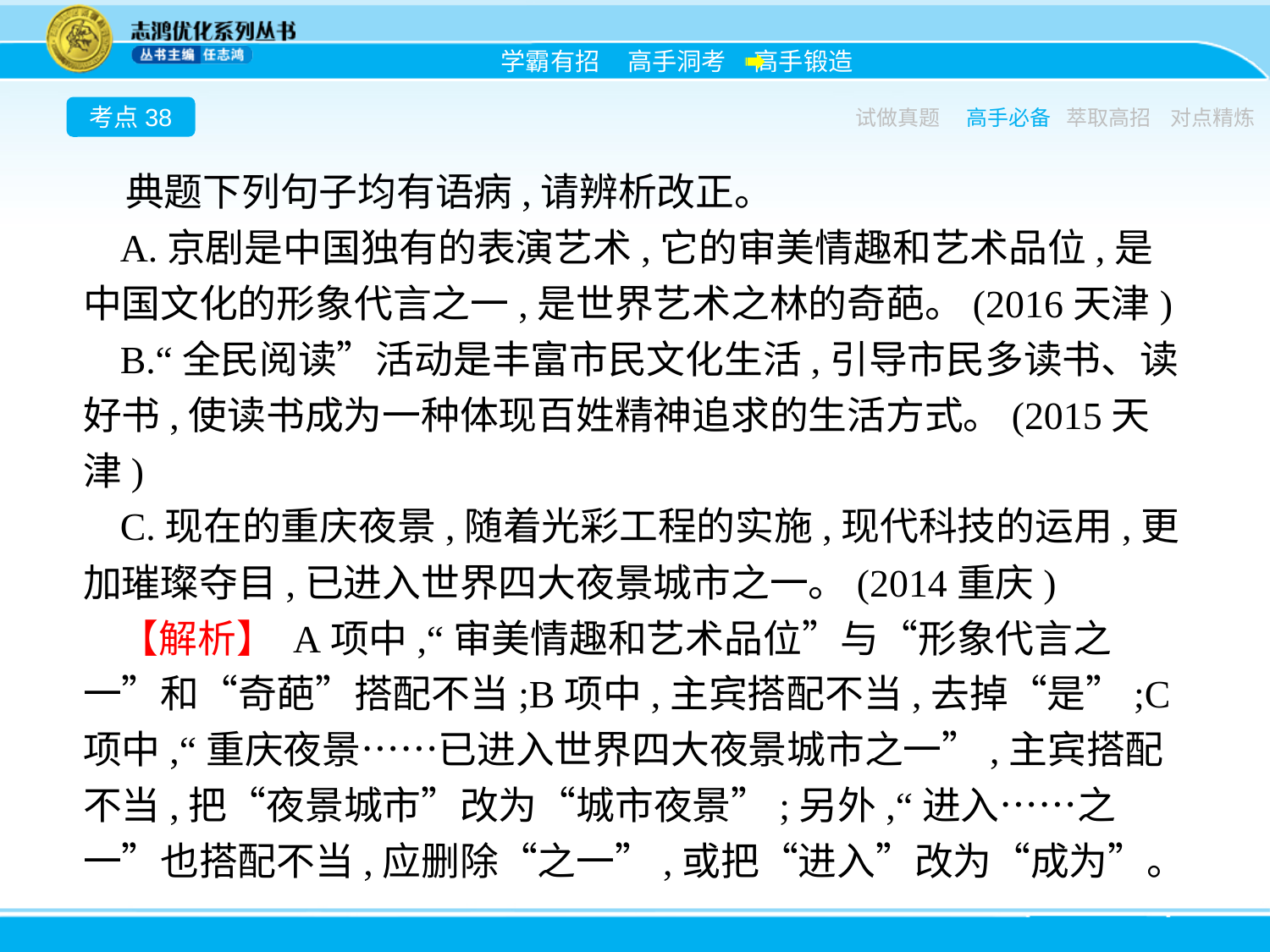

考点38
试做真题
高手必备
萃取高招
对点精炼
典题下列句子均有语病,请辨析改正。
A.京剧是中国独有的表演艺术,它的审美情趣和艺术品位,是中国文化的形象代言之一,是世界艺术之林的奇葩。(2016天津)
B.“全民阅读”活动是丰富市民文化生活,引导市民多读书、读好书,使读书成为一种体现百姓精神追求的生活方式。(2015天津)
C.现在的重庆夜景,随着光彩工程的实施,现代科技的运用,更加璀璨夺目,已进入世界四大夜景城市之一。(2014重庆)
【解析】 A项中,“审美情趣和艺术品位”与“形象代言之一”和“奇葩”搭配不当;B项中,主宾搭配不当,去掉“是”;C项中,“重庆夜景……已进入世界四大夜景城市之一”,主宾搭配不当,把“夜景城市”改为“城市夜景”;另外,“进入……之一”也搭配不当,应删除“之一”,或把“进入”改为“成为”。